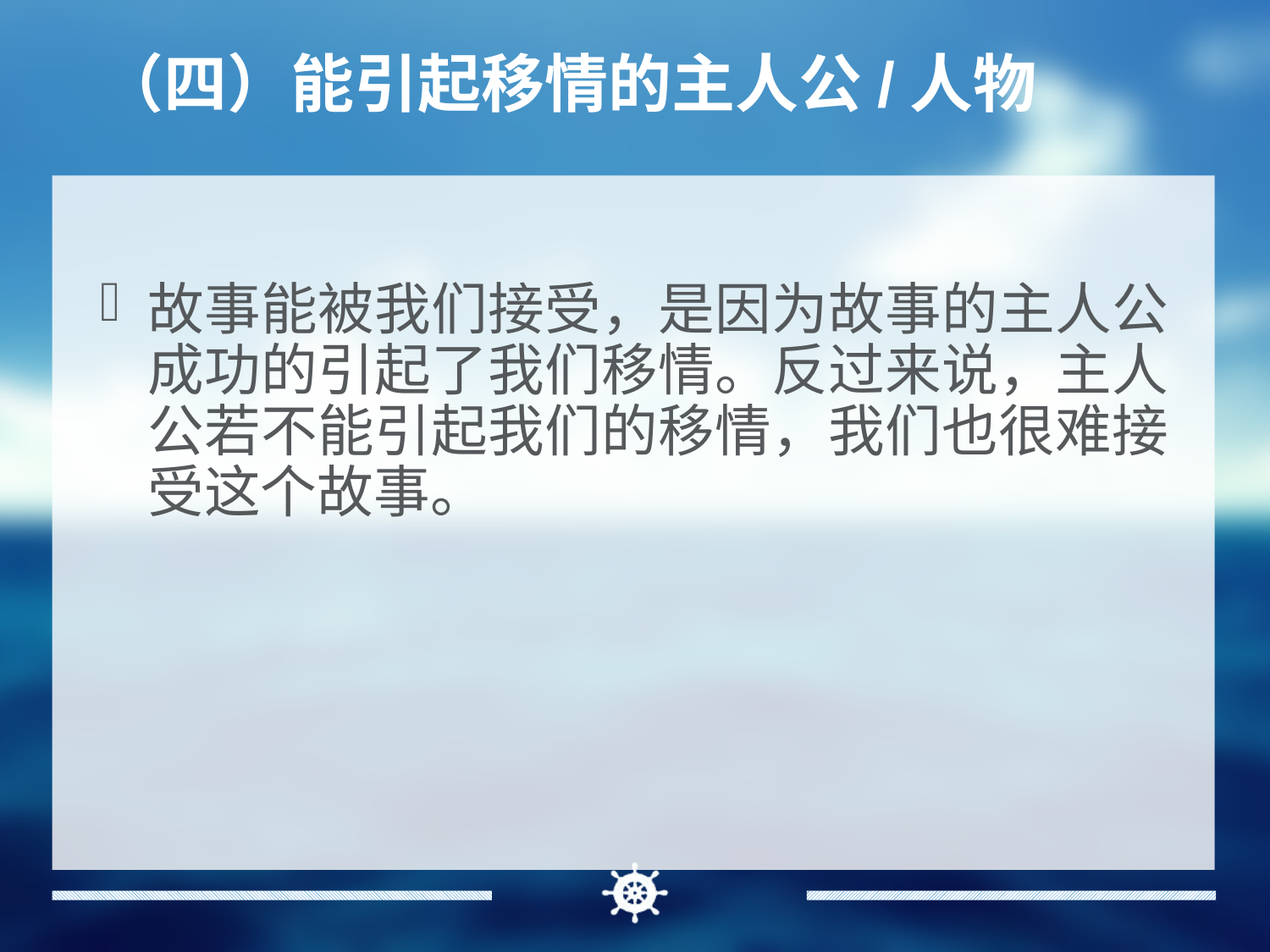

# （四）能引起移情的主人公/人物

故事能被我们接受，是因为故事的主人公成功的引起了我们移情。反过来说，主人公若不能引起我们的移情，我们也很难接受这个故事。